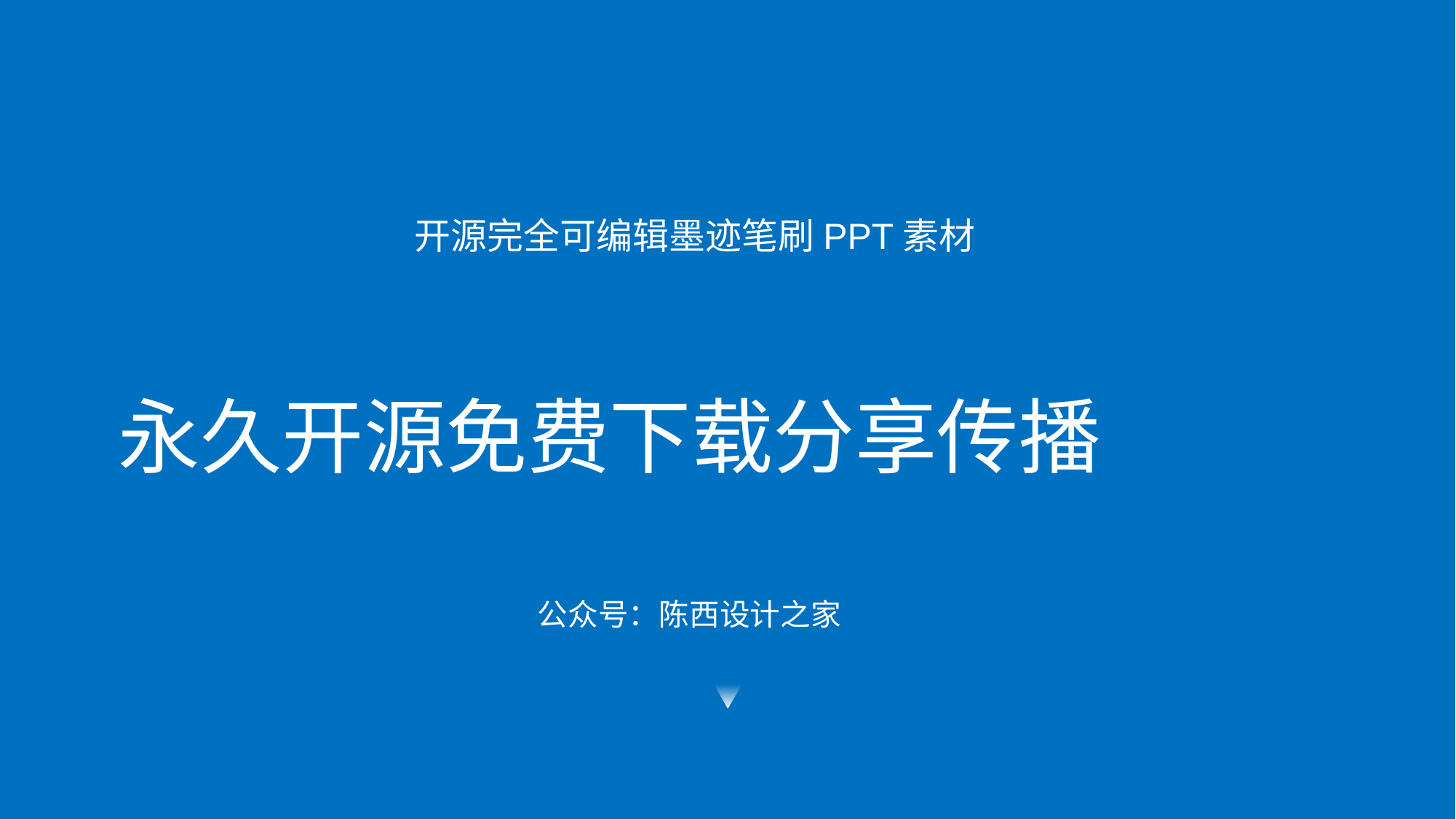

开源完全可编辑墨迹笔刷PPT素材
永久开源免费下载分享传播
公众号：陈西设计之家